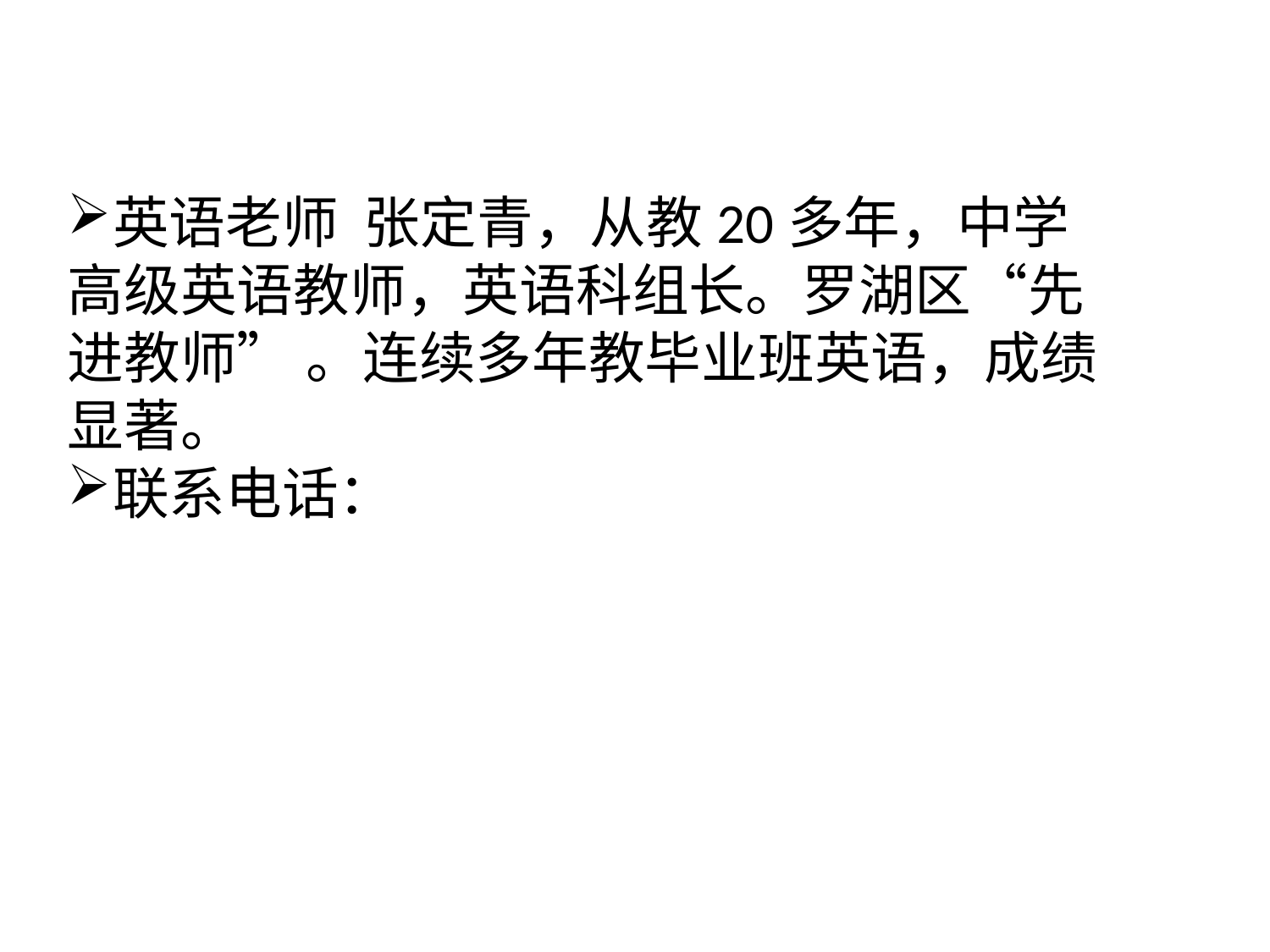

英语老师  张定青，从教20多年，中学高级英语教师，英语科组长。罗湖区“先进教师” 。连续多年教毕业班英语，成绩显著。
联系电话：